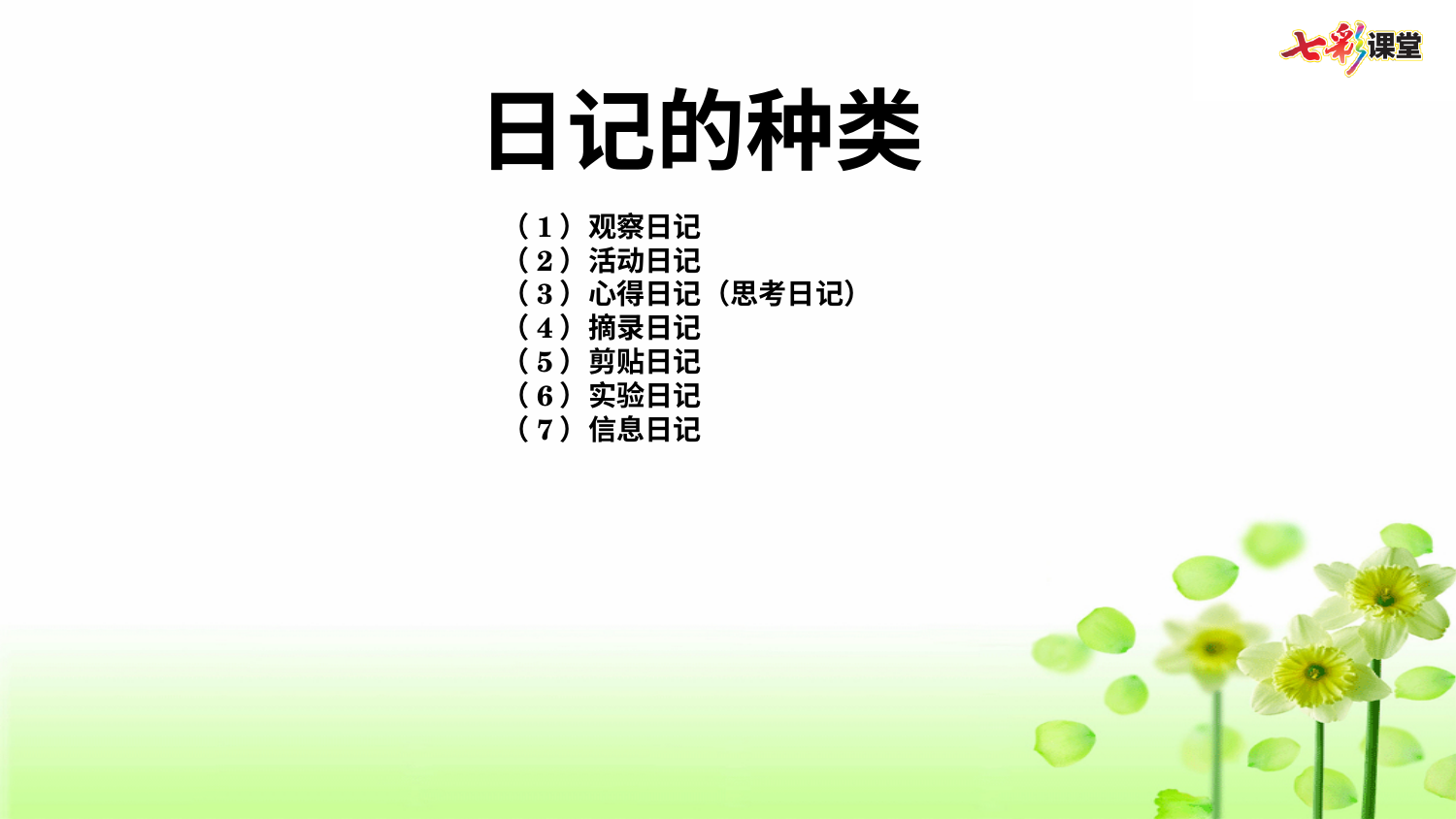

日记的种类
（1）观察日记
（2）活动日记
（3）心得日记（思考日记）
（4）摘录日记
（5）剪贴日记
（6）实验日记
（7）信息日记